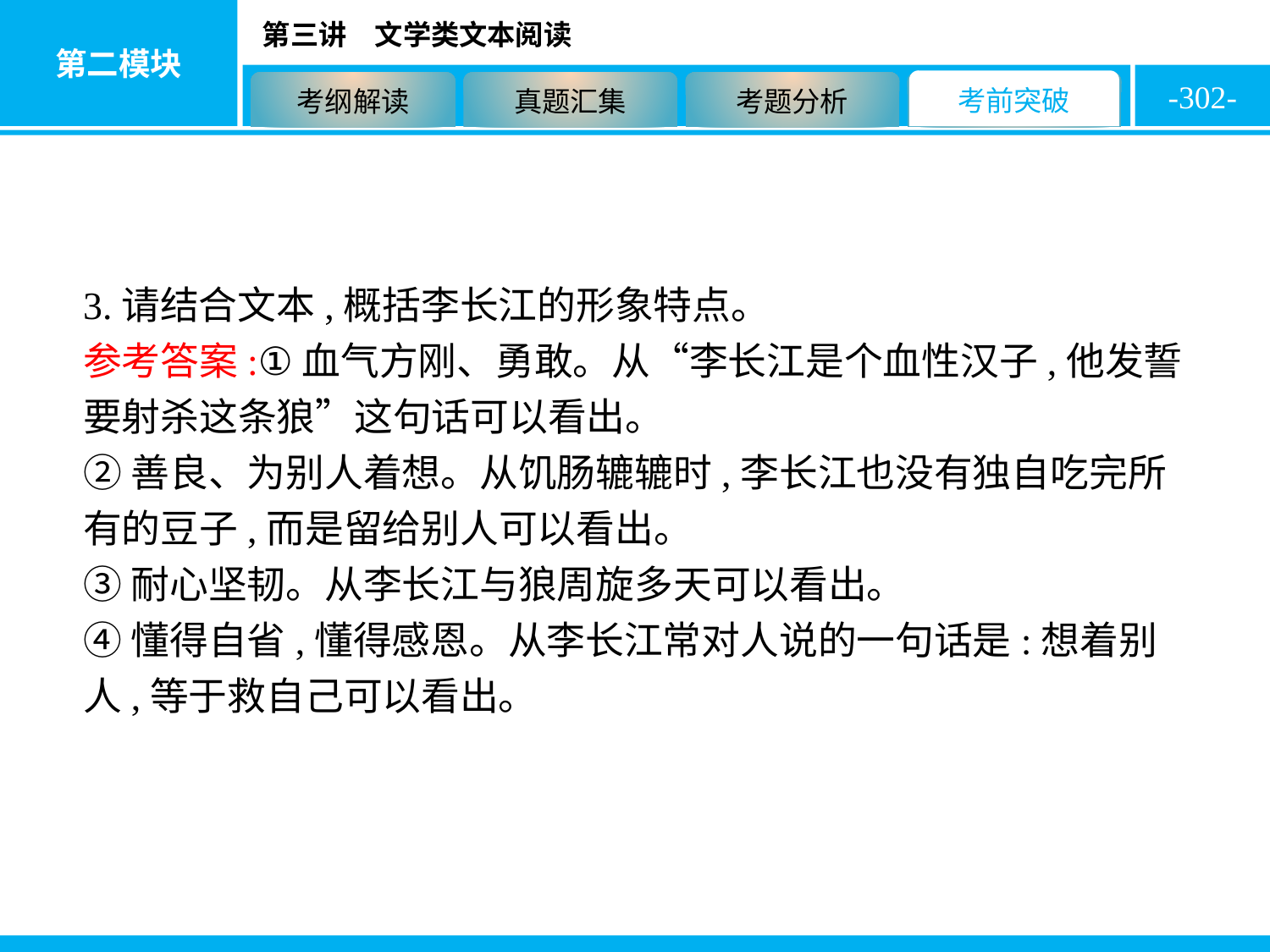

-302-
3.请结合文本,概括李长江的形象特点。
参考答案:①血气方刚、勇敢。从“李长江是个血性汉子,他发誓要射杀这条狼”这句话可以看出。
②善良、为别人着想。从饥肠辘辘时,李长江也没有独自吃完所有的豆子,而是留给别人可以看出。
③耐心坚韧。从李长江与狼周旋多天可以看出。
④懂得自省,懂得感恩。从李长江常对人说的一句话是:想着别人,等于救自己可以看出。